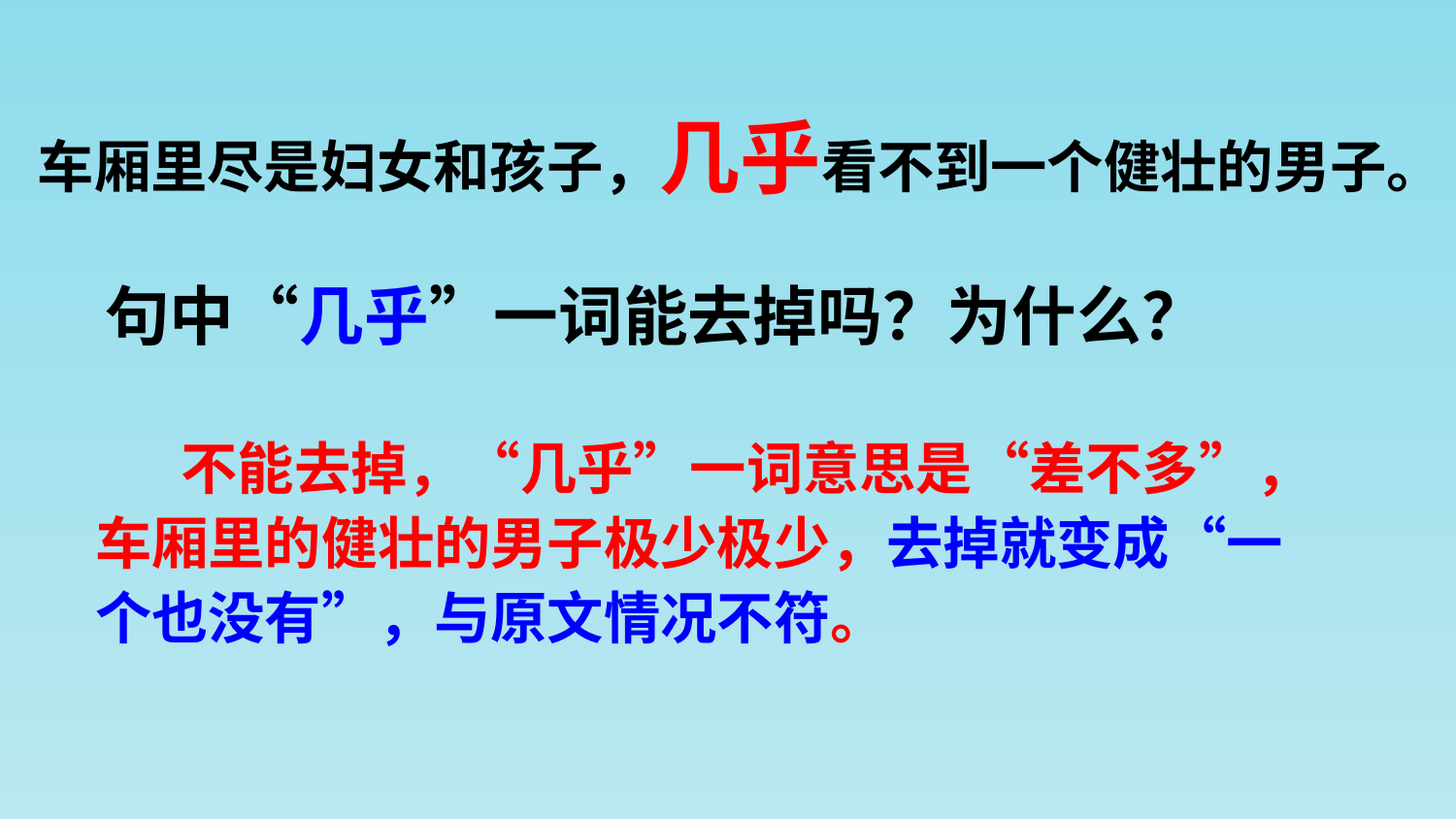

车厢里尽是妇女和孩子，几乎看不到一个健壮的男子。
句中“几乎”一词能去掉吗？为什么？
不能去掉，“几乎”一词意思是“差不多”，车厢里的健壮的男子极少极少，去掉就变成“一个也没有”，与原文情况不符。